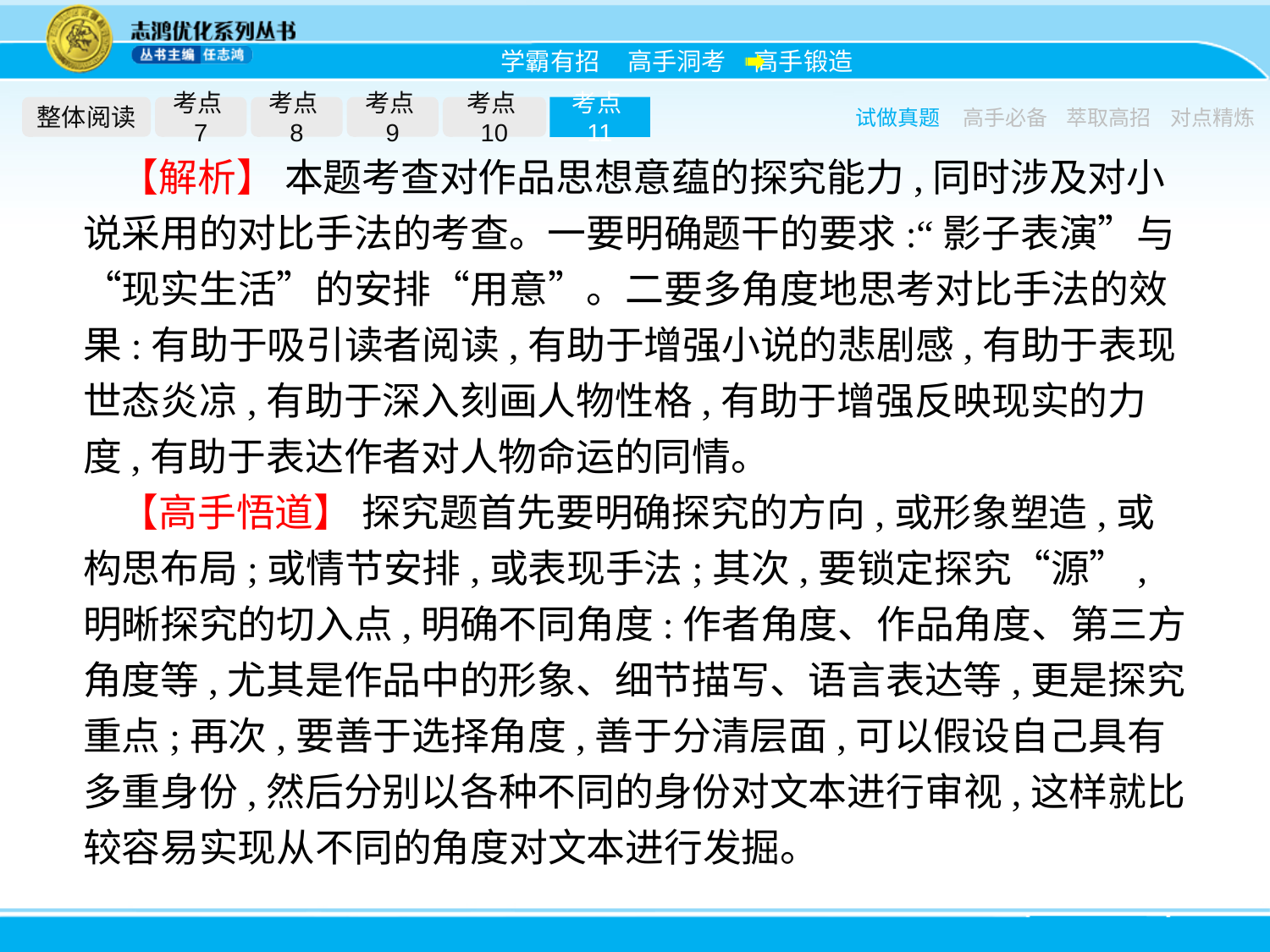

整体阅读
考点7
考点8
考点9
考点10
考点11
试做真题
高手必备
萃取高招
对点精炼
【解析】 本题考查对作品思想意蕴的探究能力,同时涉及对小说采用的对比手法的考查。一要明确题干的要求:“影子表演”与“现实生活”的安排“用意”。二要多角度地思考对比手法的效果:有助于吸引读者阅读,有助于增强小说的悲剧感,有助于表现世态炎凉,有助于深入刻画人物性格,有助于增强反映现实的力度,有助于表达作者对人物命运的同情。
【高手悟道】 探究题首先要明确探究的方向,或形象塑造,或构思布局;或情节安排,或表现手法;其次,要锁定探究“源”,明晰探究的切入点,明确不同角度:作者角度、作品角度、第三方角度等,尤其是作品中的形象、细节描写、语言表达等,更是探究重点;再次,要善于选择角度,善于分清层面,可以假设自己具有多重身份,然后分别以各种不同的身份对文本进行审视,这样就比较容易实现从不同的角度对文本进行发掘。